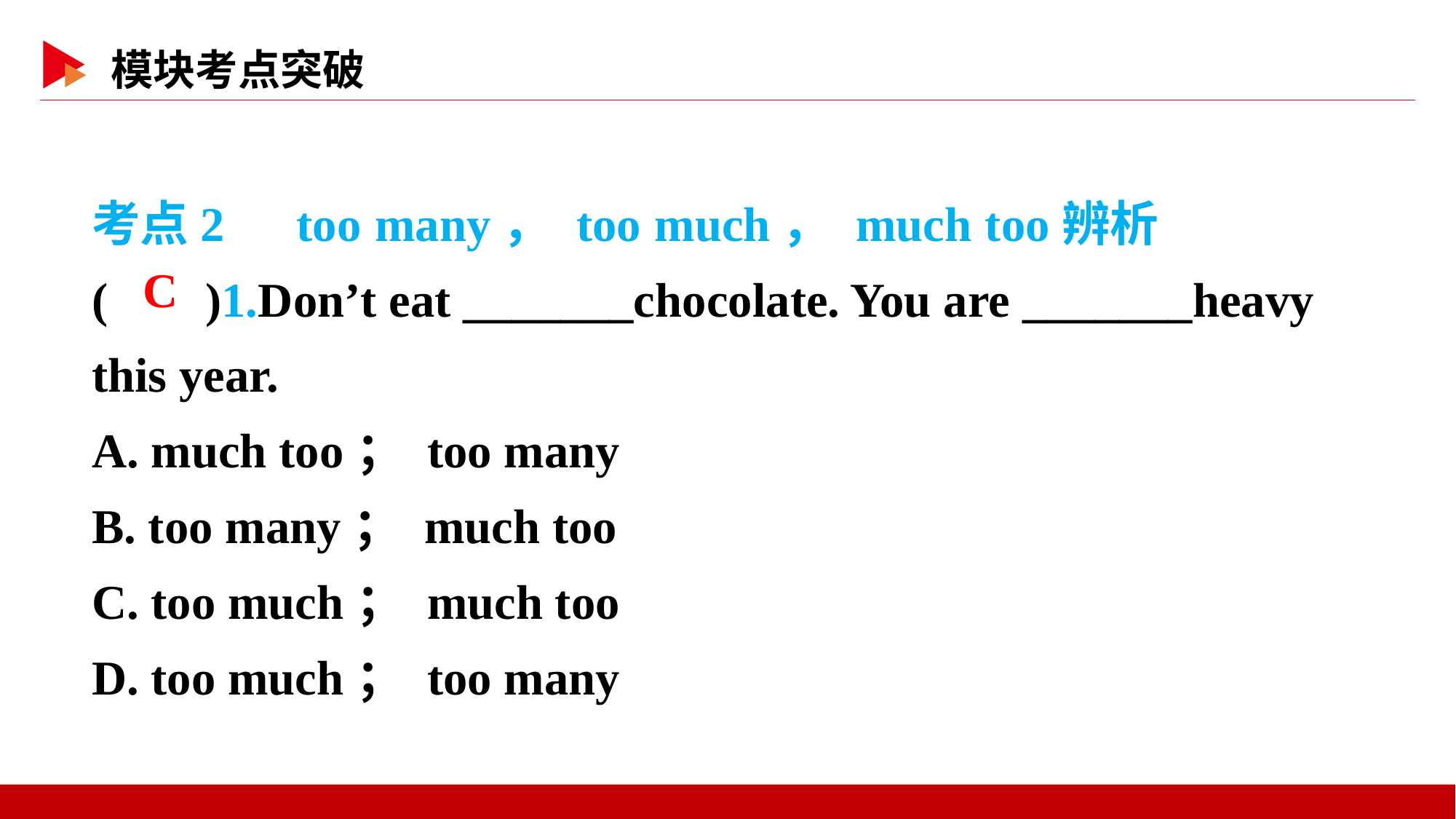

考点2　too many， too much， much too辨析
(        )1.Don’t eat _______chocolate. You are _______heavy this year.
A. much too； too many
B. too many； much too
C. too much； much too
D. too much； too many
   C